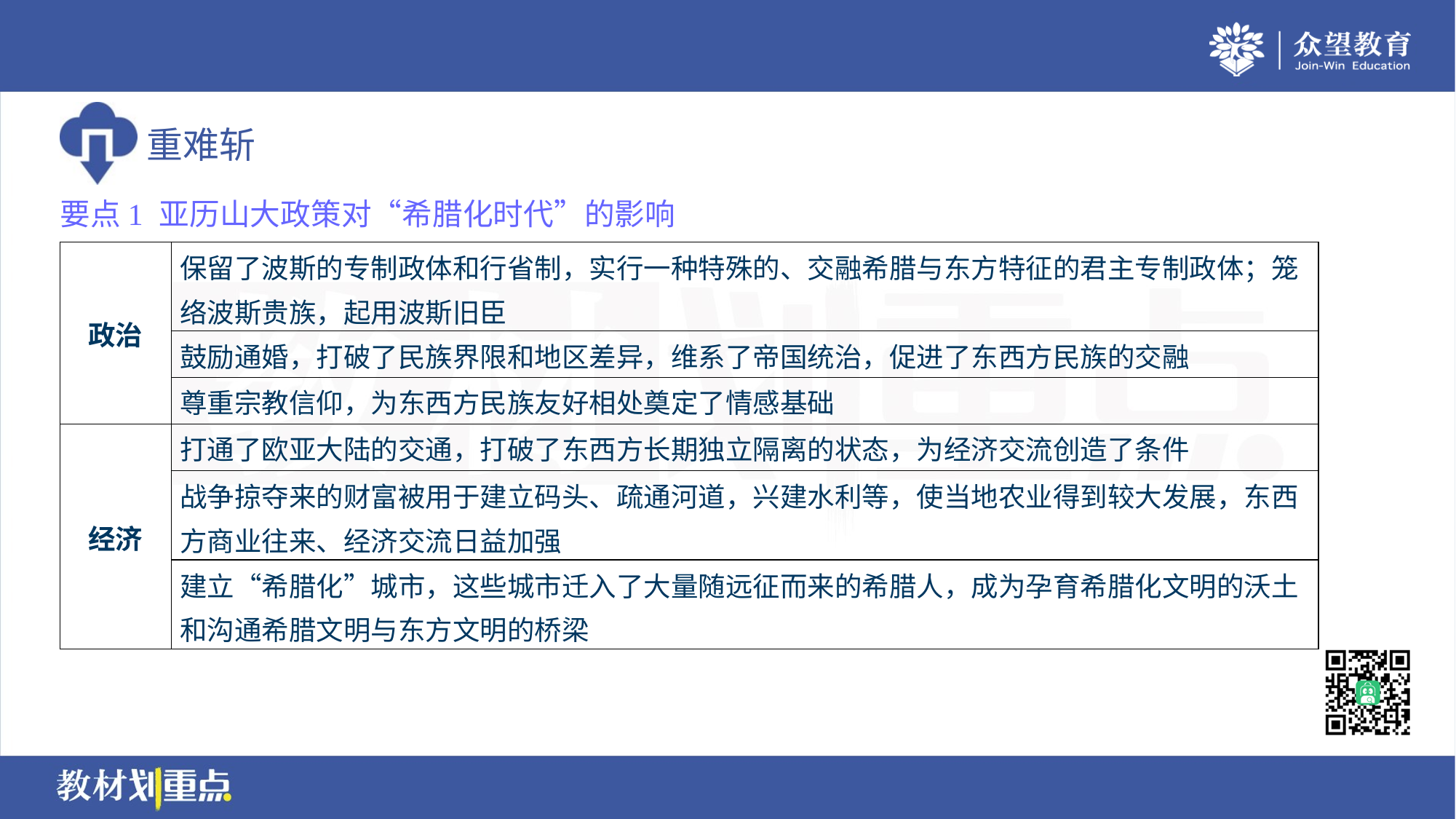

要点1 亚历山大政策对“希腊化时代”的影响
| 政治 | 保留了波斯的专制政体和行省制，实行一种特殊的、交融希腊与东方特征的君主专制政体；笼络波斯贵族，起用波斯旧臣 |
| --- | --- |
|  | 鼓励通婚，打破了民族界限和地区差异，维系了帝国统治，促进了东西方民族的交融 |
|  | 尊重宗教信仰，为东西方民族友好相处奠定了情感基础 |
| 经济 | 打通了欧亚大陆的交通，打破了东西方长期独立隔离的状态，为经济交流创造了条件 |
|  | 战争掠夺来的财富被用于建立码头、疏通河道，兴建水利等，使当地农业得到较大发展，东西方商业往来、经济交流日益加强 |
|  | 建立“希腊化”城市，这些城市迁入了大量随远征而来的希腊人，成为孕育希腊化文明的沃土和沟通希腊文明与东方文明的桥梁 |